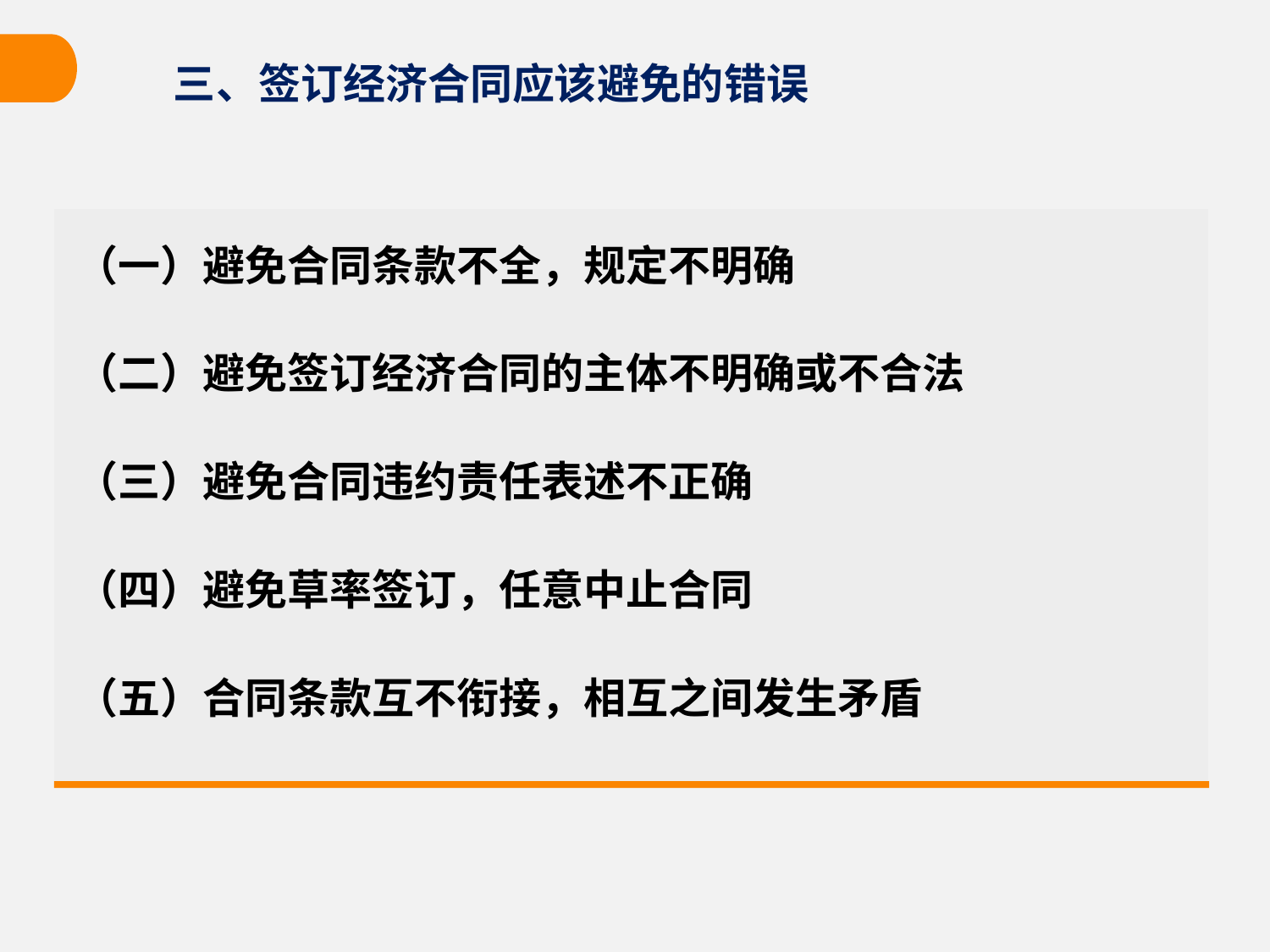

# 三、签订经济合同应该避免的错误

（一）避免合同条款不全，规定不明确

（二）避免签订经济合同的主体不明确或不合法

（三）避免合同违约责任表述不正确

（四）避免草率签订，任意中止合同

（五）合同条款互不衔接，相互之间发生矛盾